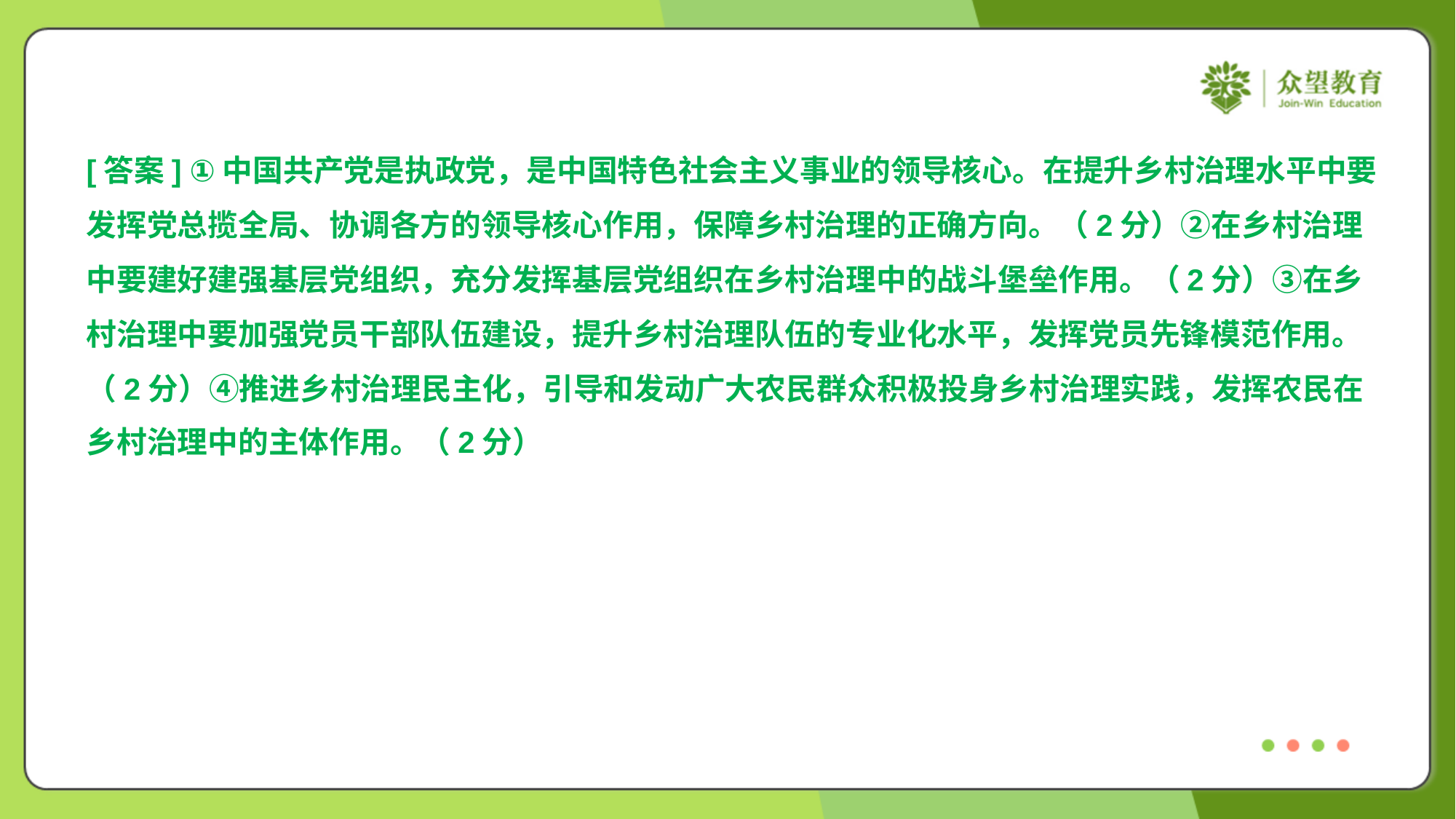

[答案] ①中国共产党是执政党，是中国特色社会主义事业的领导核心。在提升乡村治理水平中要
发挥党总揽全局、协调各方的领导核心作用，保障乡村治理的正确方向。（2分）②在乡村治理
中要建好建强基层党组织，充分发挥基层党组织在乡村治理中的战斗堡垒作用。（2分）③在乡
村治理中要加强党员干部队伍建设，提升乡村治理队伍的专业化水平，发挥党员先锋模范作用。
（2分）④推进乡村治理民主化，引导和发动广大农民群众积极投身乡村治理实践，发挥农民在
乡村治理中的主体作用。（2分）